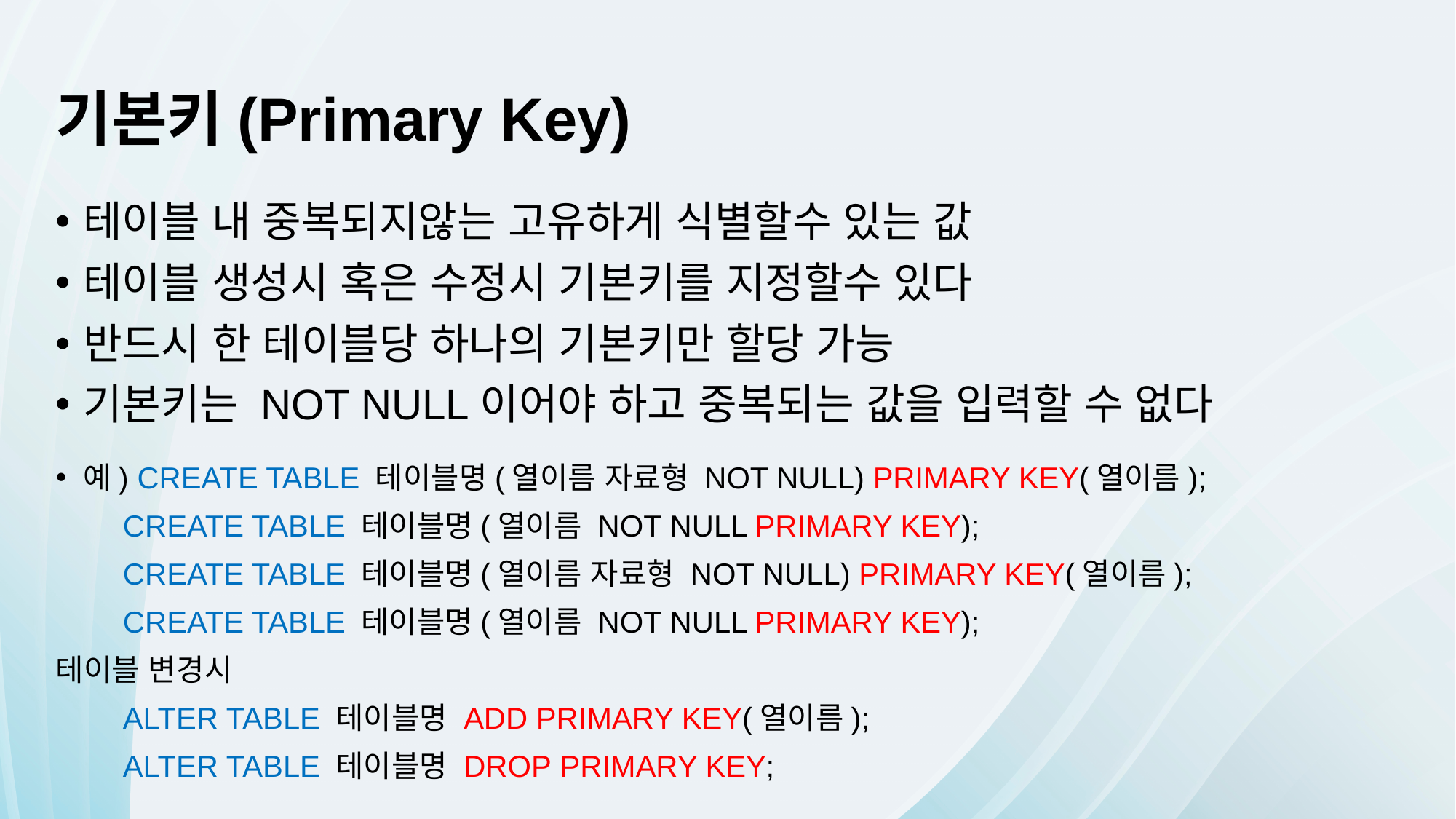

기본키(Primary Key)

테이블 내 중복되지않는 고유하게 식별할수 있는 값
테이블 생성시 혹은 수정시 기본키를 지정할수 있다
반드시 한 테이블당 하나의 기본키만 할당 가능
기본키는 NOT NULL이어야 하고 중복되는 값을 입력할 수 없다

예) CREATE TABLE 테이블명(열이름 자료형 NOT NULL) PRIMARY KEY(열이름);
        CREATE TABLE 테이블명(열이름 NOT NULL PRIMARY KEY);
        CREATE TABLE 테이블명(열이름 자료형 NOT NULL) PRIMARY KEY(열이름);
        CREATE TABLE 테이블명(열이름 NOT NULL PRIMARY KEY);
테이블 변경시
        ALTER TABLE 테이블명 ADD PRIMARY KEY(열이름);
        ALTER TABLE 테이블명 DROP PRIMARY KEY;